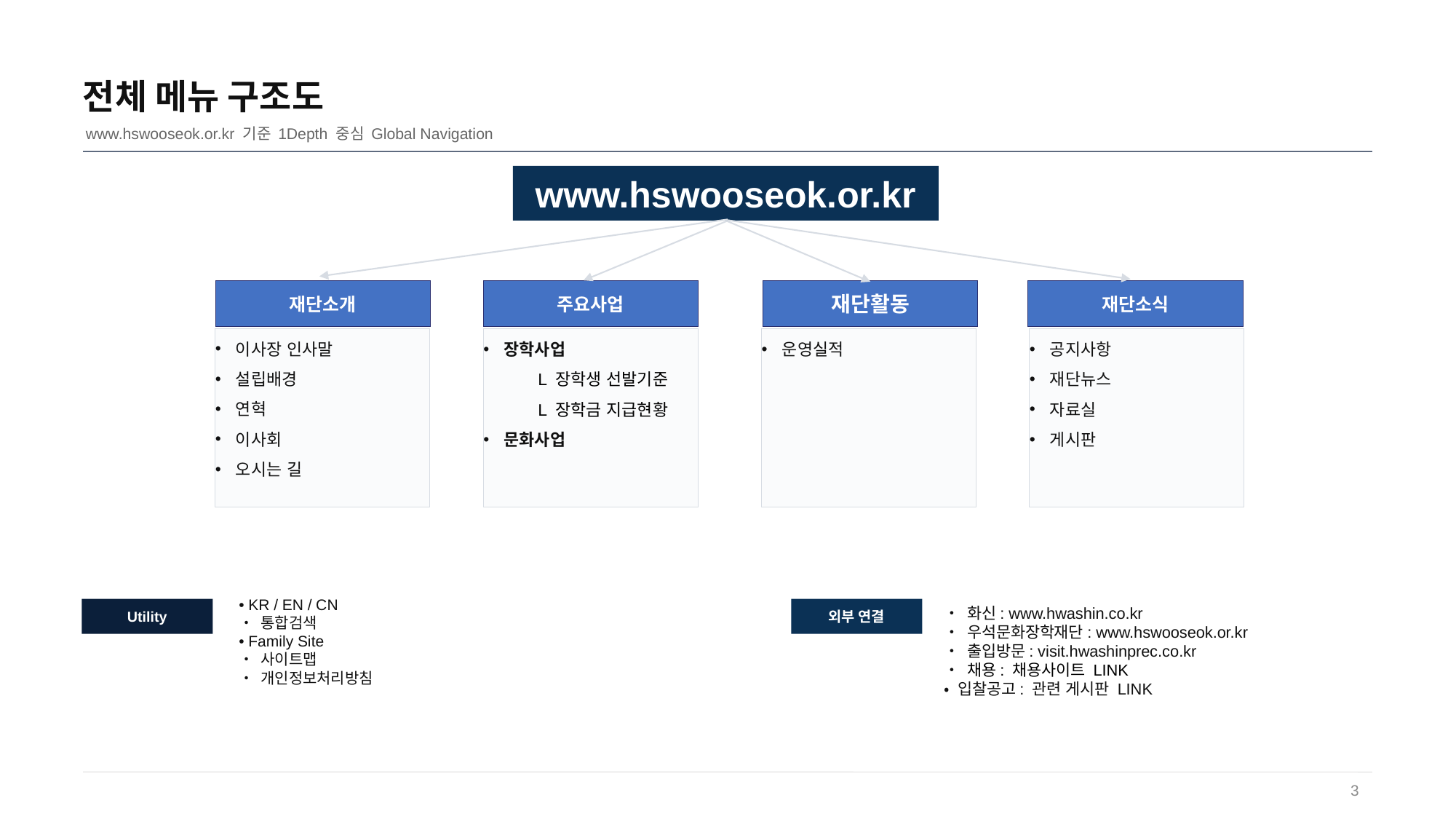

전체 메뉴 구조도
www.hswooseok.or.kr 기준 1Depth 중심 Global Navigation
www.hswooseok.or.kr

재단소개
주요사업
재단활동
재단소식
이사장 인사말
설립배경
연혁
이사회
오시는 길
장학사업
L 장학생 선발기준
L 장학금 지급현황
문화사업

운영실적
공지사항
재단뉴스
자료실
게시판
• 화신: www.hwashin.co.kr
• 우석문화장학재단: www.hswooseok.or.kr
• 출입방문: visit.hwashinprec.co.kr
• 채용: 채용사이트 LINK
• 입찰공고: 관련 게시판 LINK
• KR / EN / CN
• 통합검색
• Family Site
• 사이트맵
• 개인정보처리방침
Utility
외부 연결
3